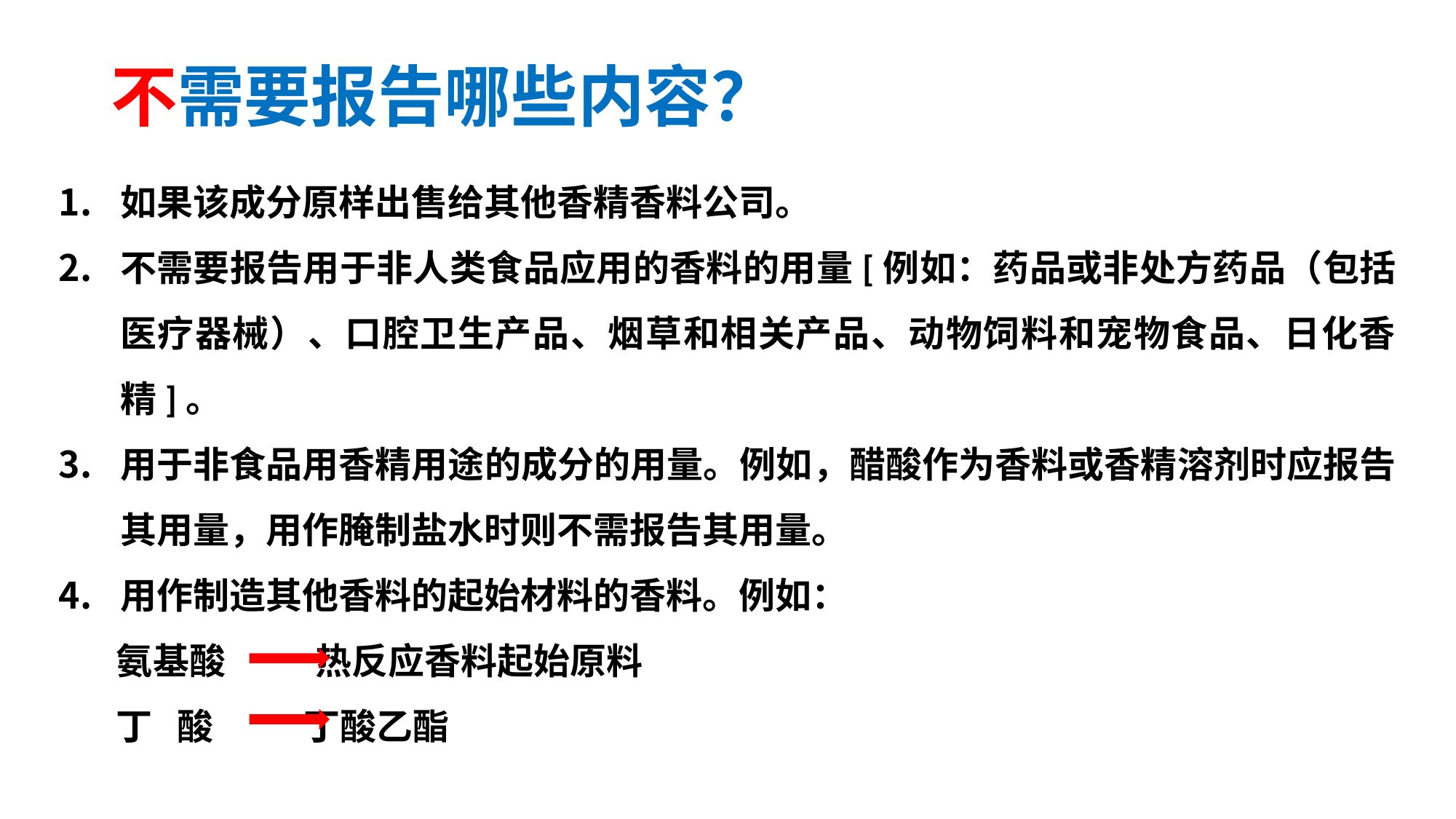

# 不需要报告哪些内容？
如果该成分原样出售给其他香精香料公司。
不需要报告用于非人类食品应用的香料的用量[例如：药品或非处方药品（包括医疗器械）、口腔卫生产品、烟草和相关产品、动物饲料和宠物食品、日化香精]。
用于非食品用香精用途的成分的用量。例如，醋酸作为香料或香精溶剂时应报告其用量，用作腌制盐水时则不需报告其用量。
用作制造其他香料的起始材料的香料。例如：
      氨基酸           热反应香料起始原料
      丁   酸           丁酸乙酯